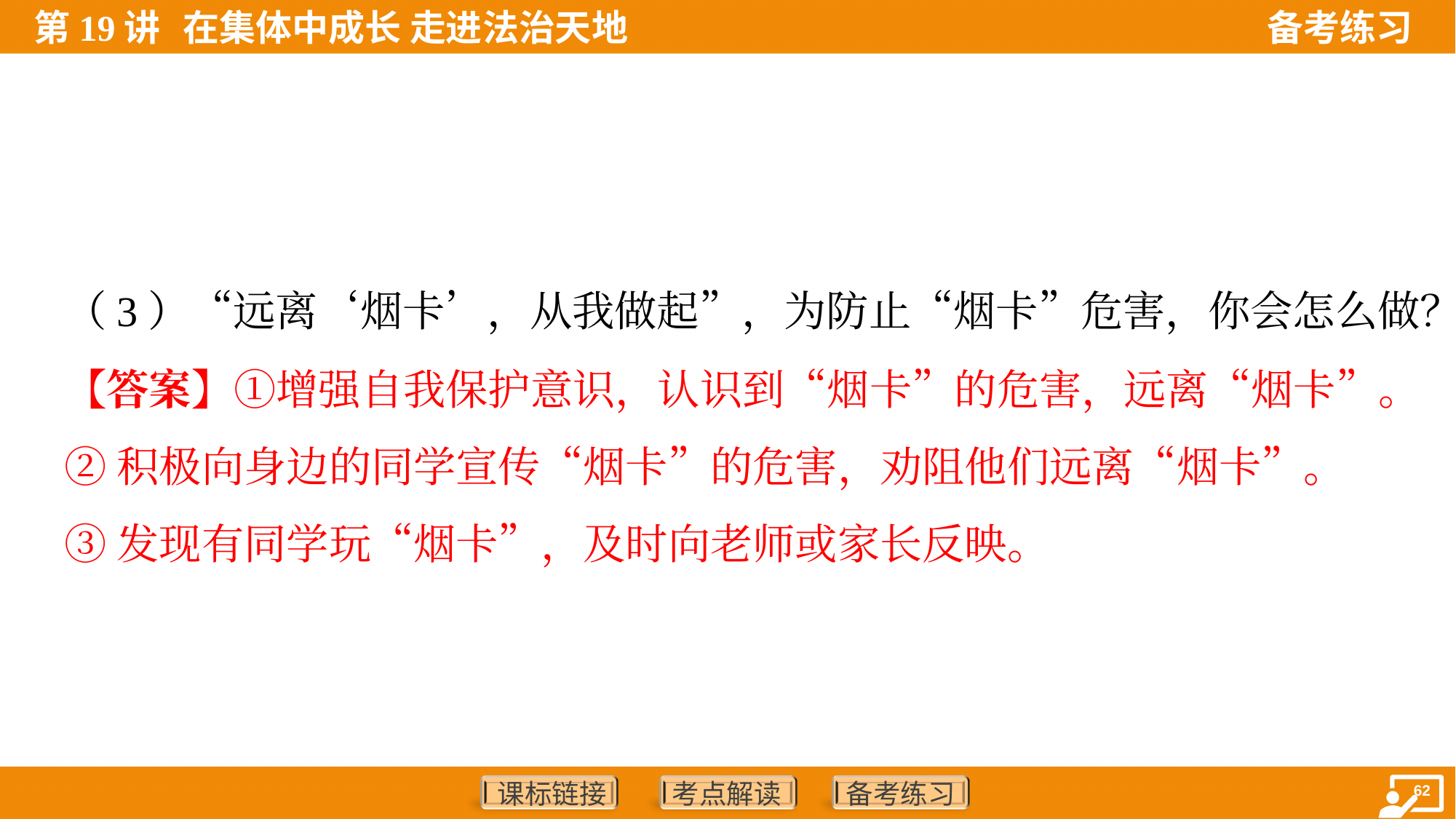

（3）“远离‘烟卡’，从我做起”，为防止“烟卡”危害，你会怎么做？
【答案】①增强自我保护意识，认识到“烟卡”的危害，远离“烟卡”。
②积极向身边的同学宣传“烟卡”的危害，劝阻他们远离“烟卡”。
③发现有同学玩“烟卡”，及时向老师或家长反映。